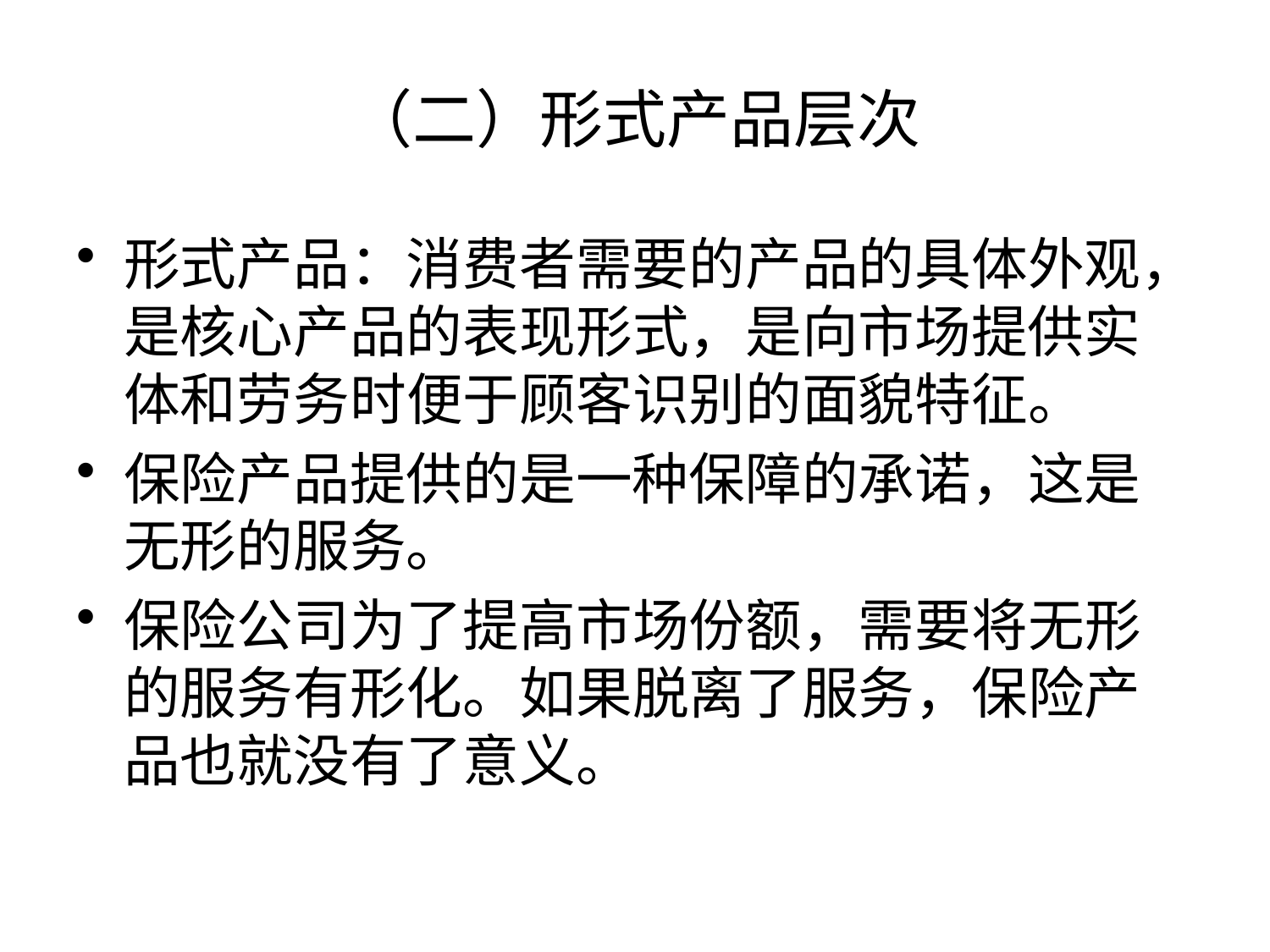

# （二）形式产品层次
形式产品：消费者需要的产品的具体外观，是核心产品的表现形式，是向市场提供实体和劳务时便于顾客识别的面貌特征。
保险产品提供的是一种保障的承诺，这是无形的服务。
保险公司为了提高市场份额，需要将无形的服务有形化。如果脱离了服务，保险产品也就没有了意义。